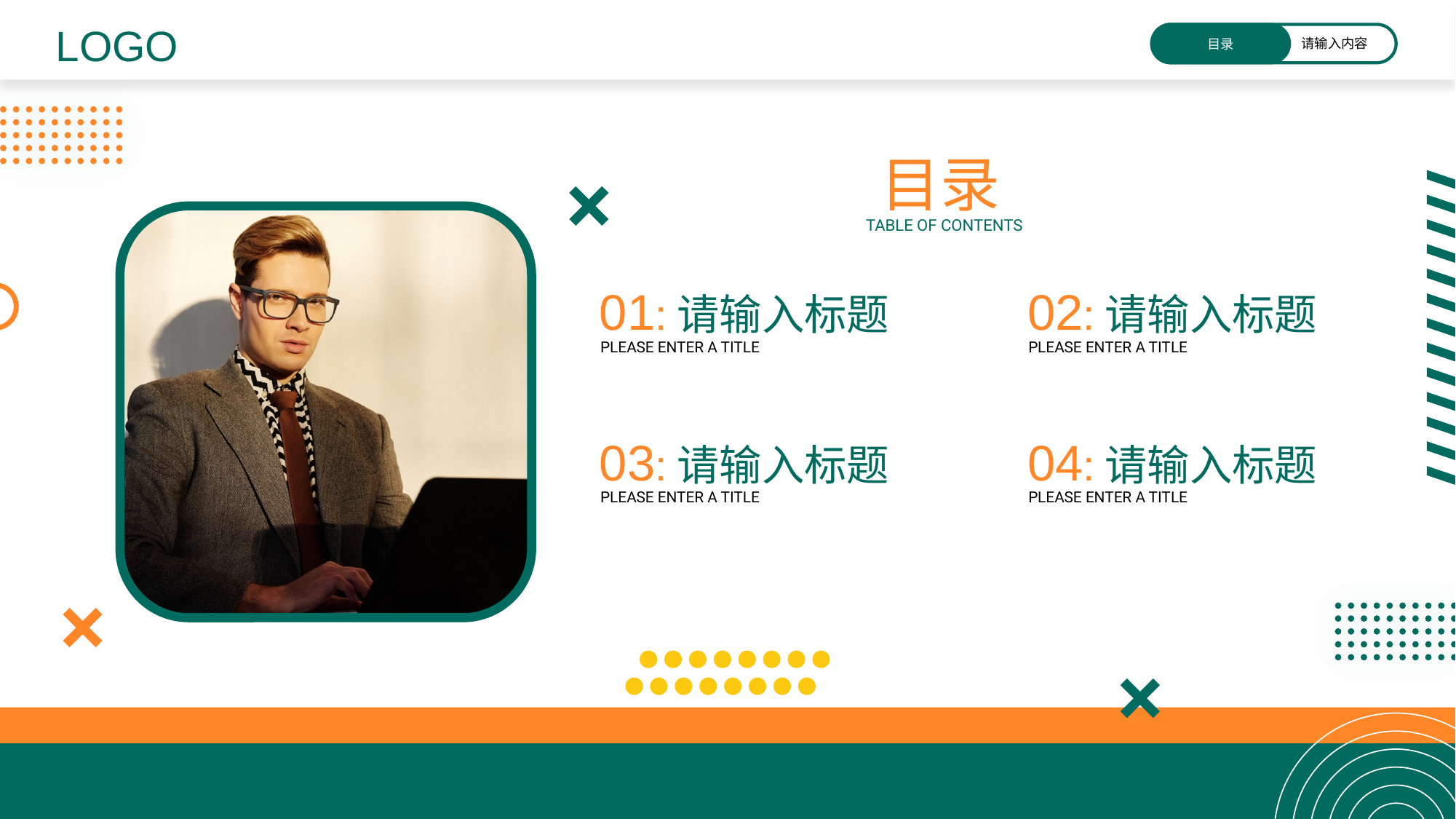

LOGO
目录

请输入内容

目录
TABLE OF CONTENTS

01:请输入标题
PLEASE ENTER A TITLE
02:请输入标题
PLEASE ENTER A TITLE

03:请输入标题
PLEASE ENTER A TITLE
04:请输入标题
PLEASE ENTER A TITLE